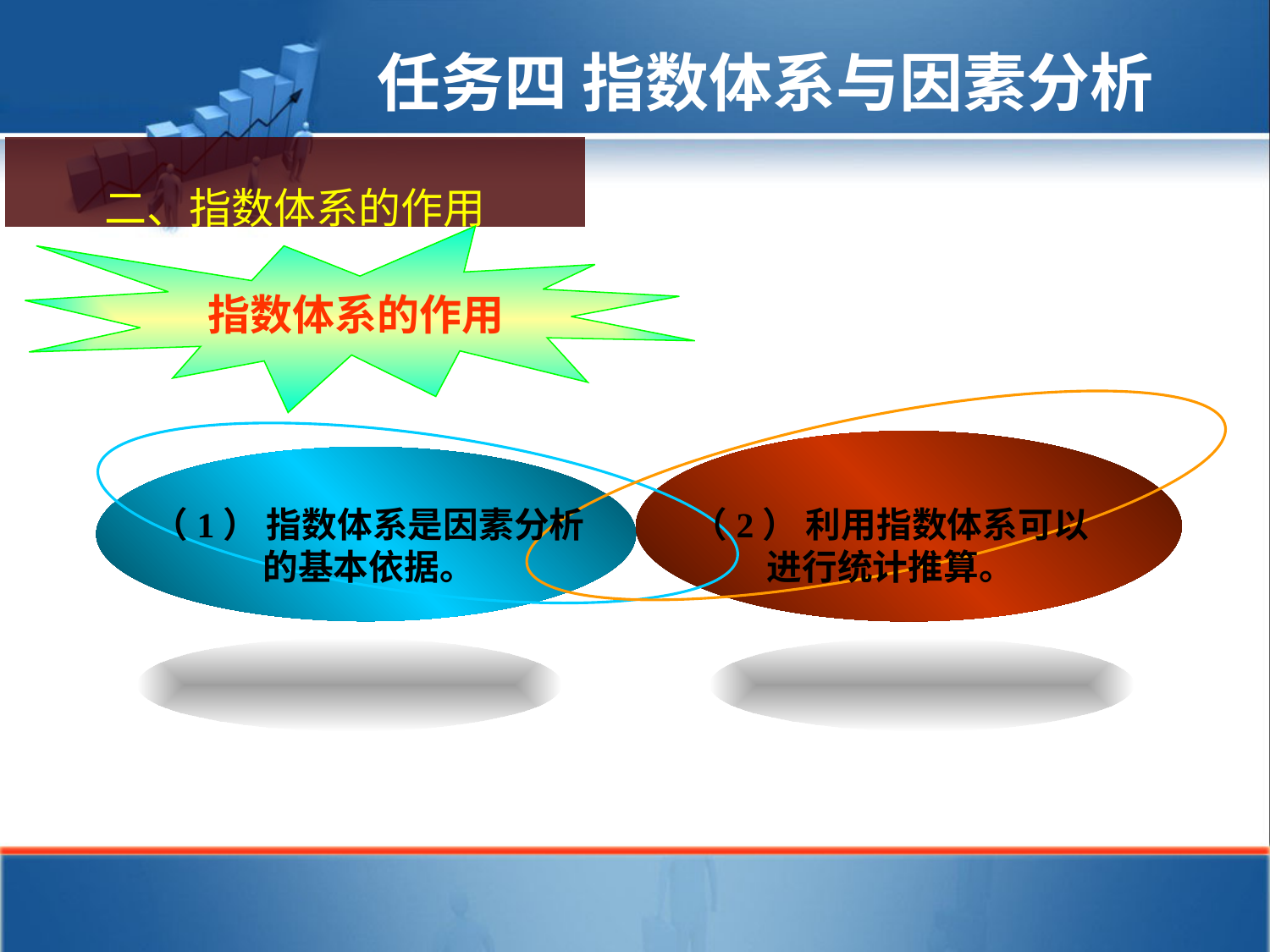

任务四 指数体系与因素分析

二、指数体系的作用
指数体系的作用

（1） 指数体系是因素分析
的基本依据。
（2） 利用指数体系可以
进行统计推算。